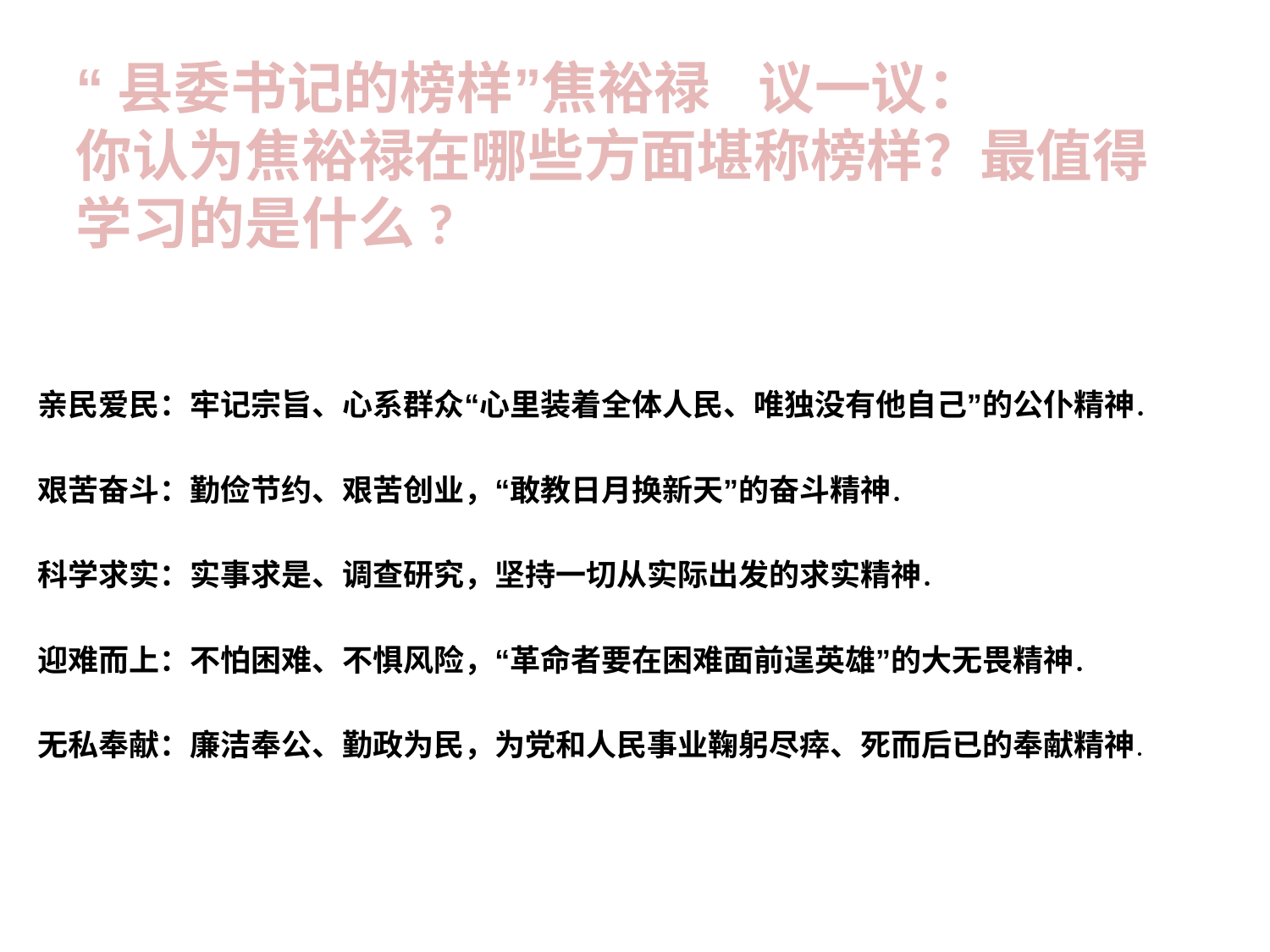

# “县委书记的榜样”焦裕禄   议一议： 你认为焦裕禄在哪些方面堪称榜样？最值得学习的是什么?

亲民爱民：牢记宗旨、心系群众“心里装着全体人民、唯独没有他自己”的公仆精神.

艰苦奋斗：勤俭节约、艰苦创业，“敢教日月换新天”的奋斗精神.

科学求实：实事求是、调查研究，坚持一切从实际出发的求实精神.

迎难而上：不怕困难、不惧风险，“革命者要在困难面前逞英雄”的大无畏精神.

无私奉献：廉洁奉公、勤政为民，为党和人民事业鞠躬尽瘁、死而后已的奉献精神.